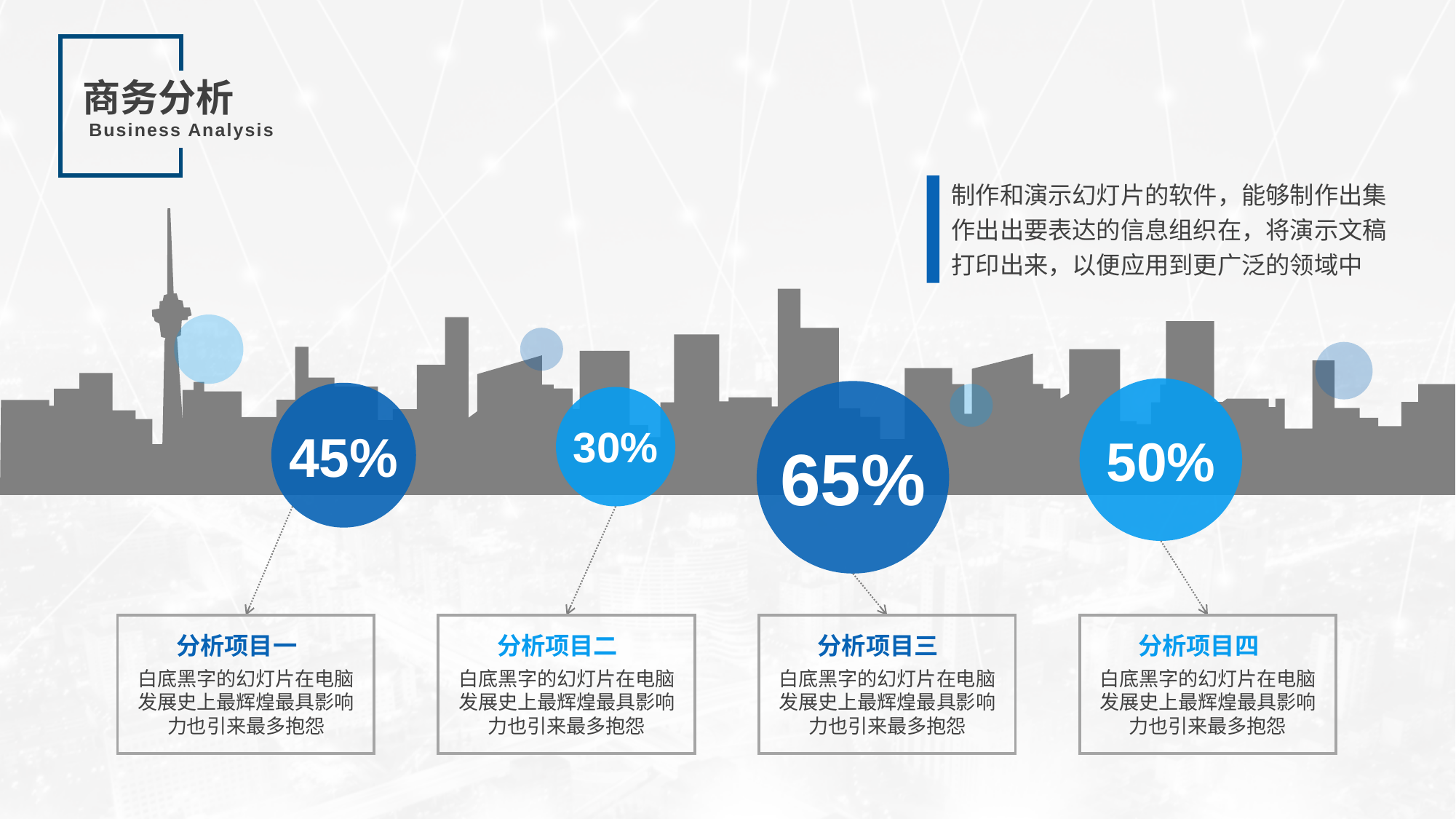

商务分析
Business Analysis
制作和演示幻灯片的软件，能够制作出集作出出要表达的信息组织在，将演示文稿打印出来，以便应用到更广泛的领域中

50%

65%

45%

30%

分析项目一
白底黑字的幻灯片在电脑发展史上最辉煌最具影响力也引来最多抱怨

分析项目二
白底黑字的幻灯片在电脑发展史上最辉煌最具影响力也引来最多抱怨

分析项目三
白底黑字的幻灯片在电脑发展史上最辉煌最具影响力也引来最多抱怨

分析项目四
白底黑字的幻灯片在电脑发展史上最辉煌最具影响力也引来最多抱怨